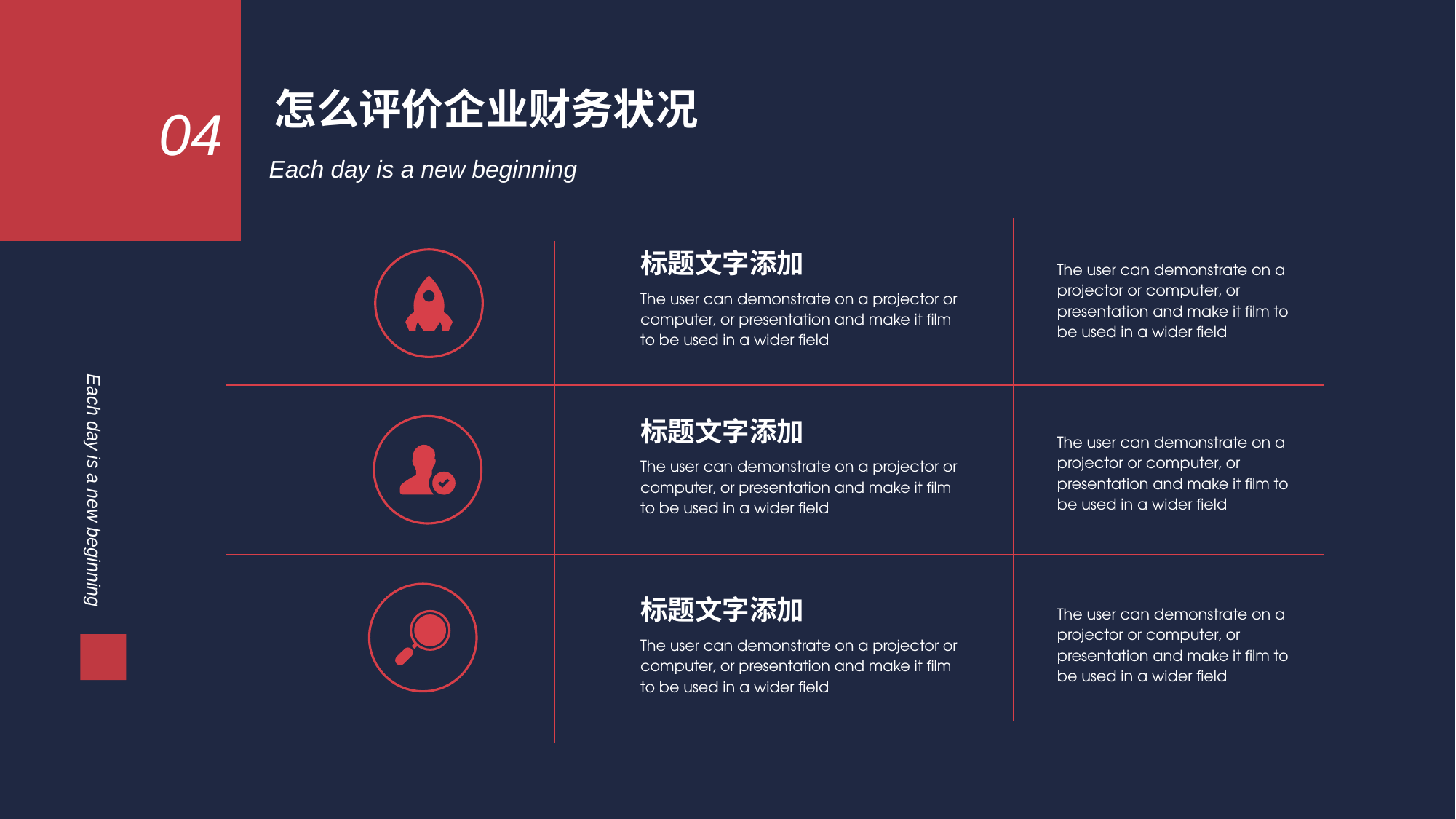

怎么评价企业财务状况
04
Each day is a new beginning
标题文字添加
The user can demonstrate on a projector or computer, or presentation and make it film to be used in a wider field

The user can demonstrate on a projector or computer, or presentation and make it film to be used in a wider field

Each day is a new beginning

标题文字添加
The user can demonstrate on a projector or computer, or presentation and make it film to be used in a wider field

The user can demonstrate on a projector or computer, or presentation and make it film to be used in a wider field

标题文字添加
The user can demonstrate on a projector or computer, or presentation and make it film to be used in a wider field
The user can demonstrate on a projector or computer, or presentation and make it film to be used in a wider field